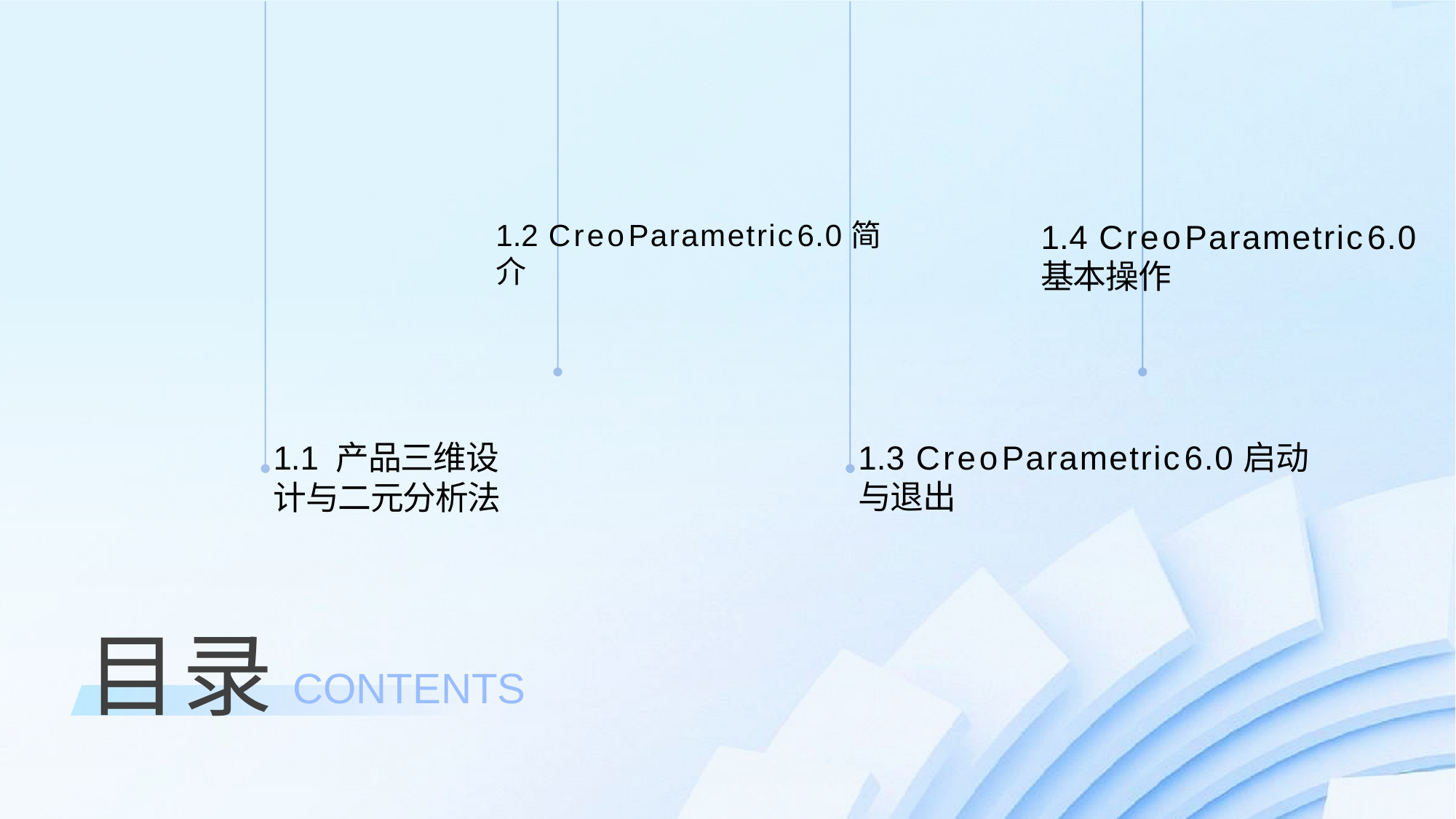

02
04
1.2 CreoParametric6.0简介
1.4	CreoParametric6.0基本操作
01
03
1.1 产品三维设计与二元分析法
1.3 CreoParametric6.0启动与退出
目录
CONTENTS